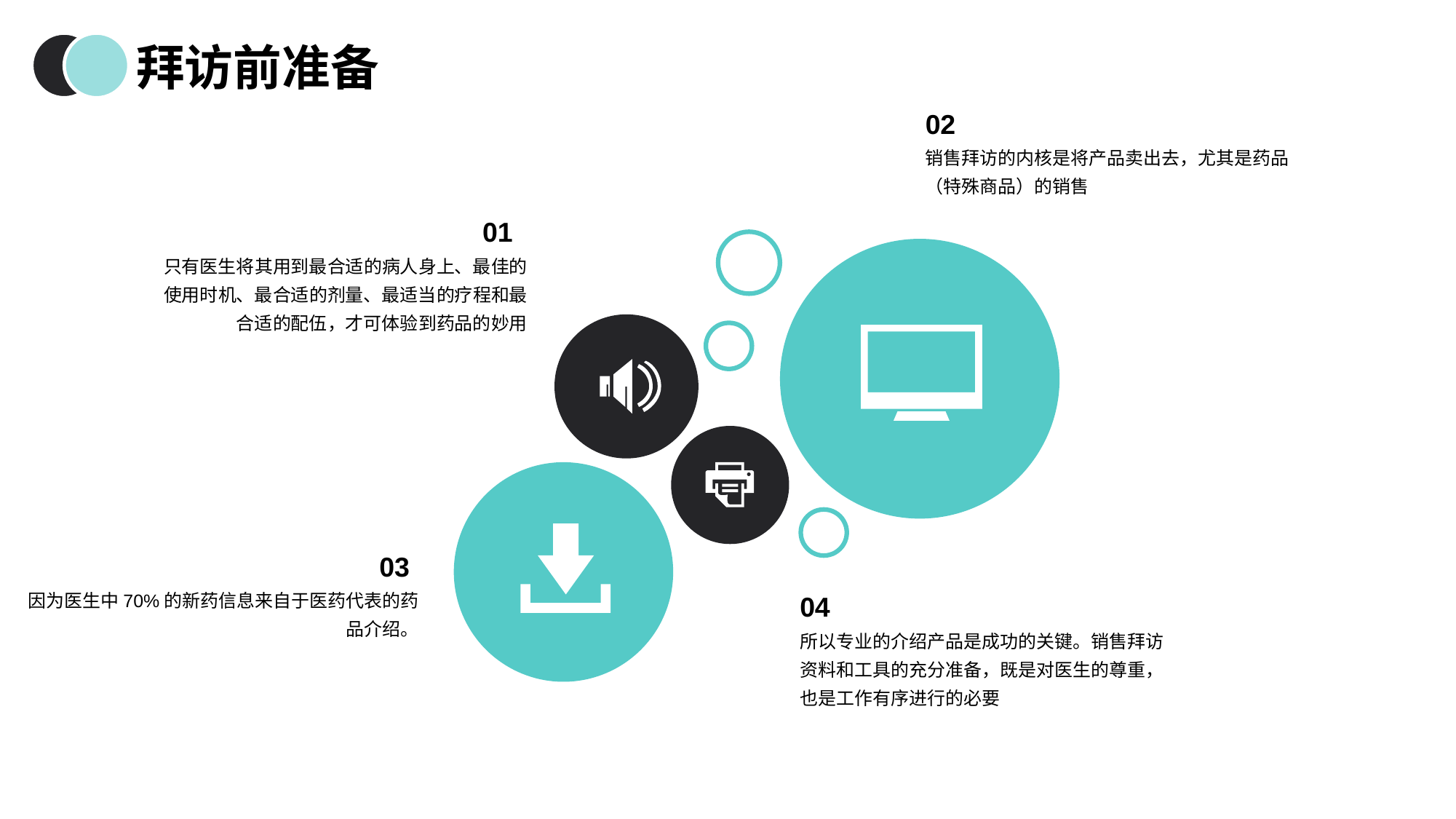

拜访前准备
02
销售拜访的内核是将产品卖出去，尤其是药品（特殊商品）的销售
01

只有医生将其用到最合适的病人身上、最佳的使用时机、最合适的剂量、最适当的疗程和最合适的配伍，才可体验到药品的妙用

03
因为医生中70%的新药信息来自于医药代表的药品介绍。
04
所以专业的介绍产品是成功的关键。销售拜访资料和工具的充分准备，既是对医生的尊重，也是工作有序进行的必要